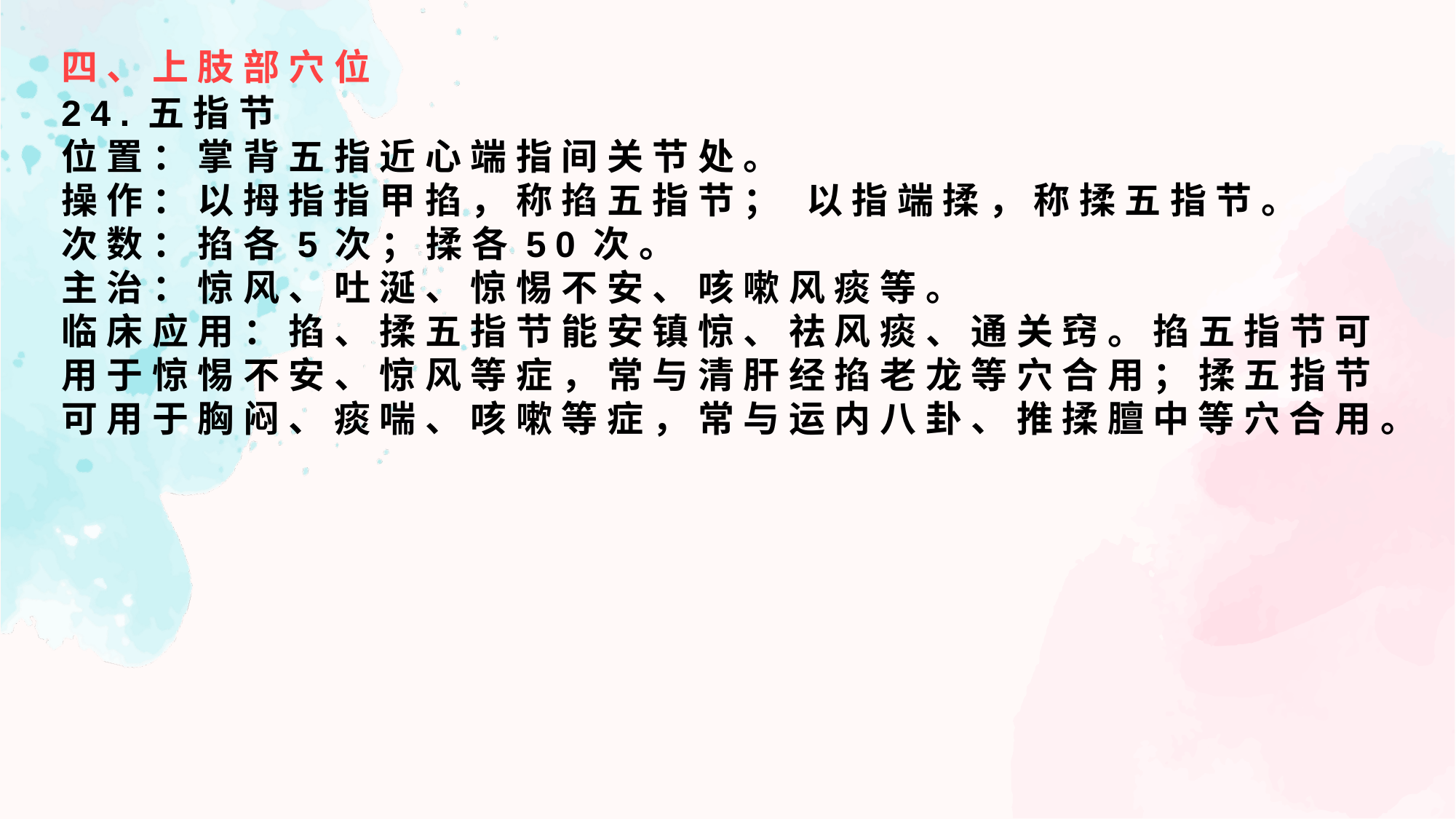

四、上肢部穴位
24.五指节
位置：掌背五指近心端指间关节处。
操作：以拇指指甲掐，称掐五指节； 以指端揉，称揉五指节。
次数：掐各5次；揉各50次。
主治：惊风、吐涎、惊惕不安、咳嗽风痰等。
临床应用：掐、揉五指节能安镇惊、祛风痰、通关窍。掐五指节可用于惊惕不安、惊风等症，常与清肝经掐老龙等穴合用；揉五指节可用于胸闷、痰喘、咳嗽等症，常与运内八卦、推揉膻中等穴合用。